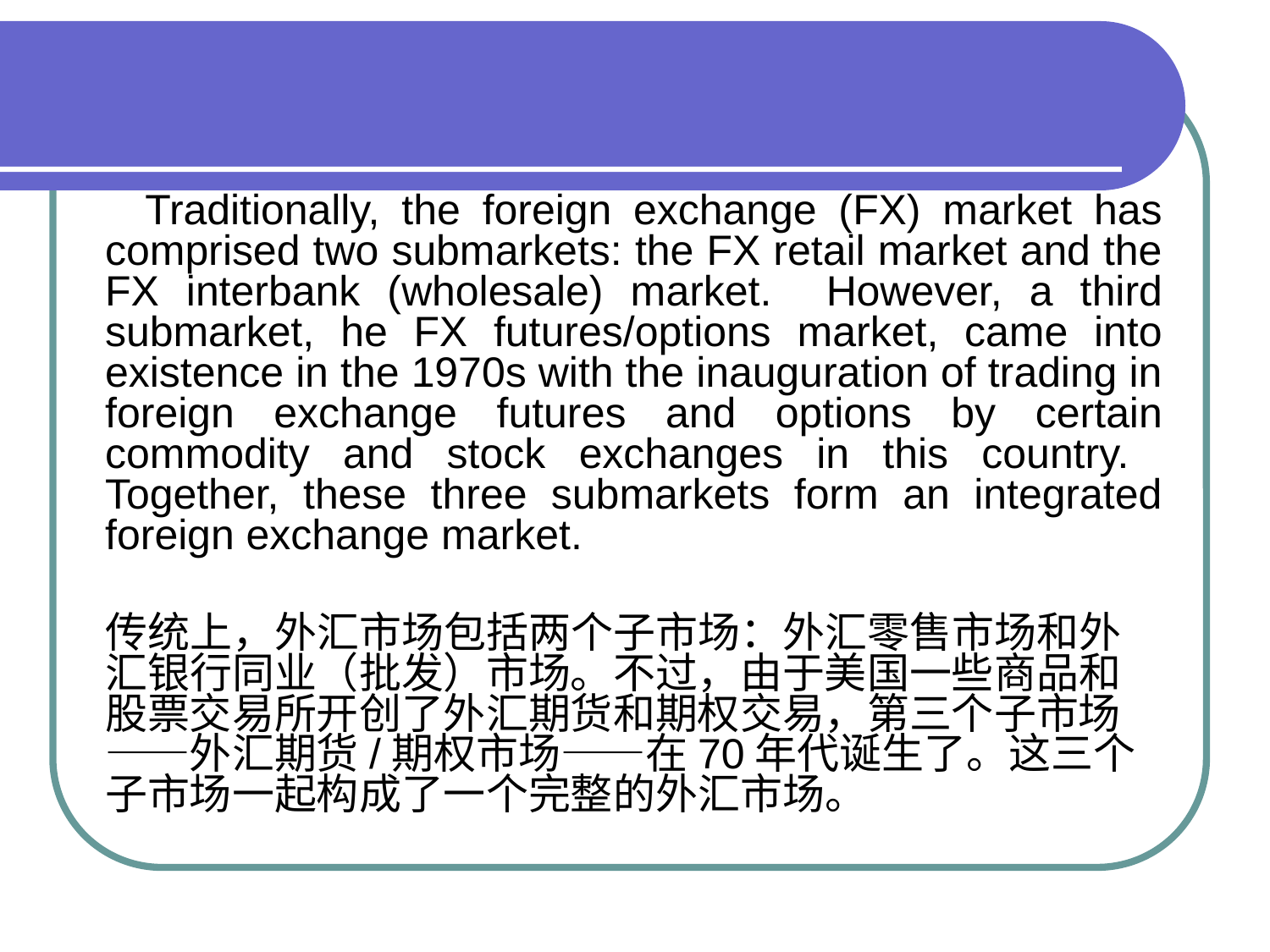

#
    Traditionally, the foreign exchange (FX) market has comprised two submarkets: the FX retail market and the FX interbank (wholesale) market.  However, a third submarket, he FX futures/options market, came into existence in the 1970s with the inauguration of trading in foreign exchange futures and options by certain commodity and stock exchanges in this country.  Together, these three submarkets form an integrated foreign exchange market.

    传统上，外汇市场包括两个子市场：外汇零售市场和外汇银行同业（批发）市场。不过，由于美国一些商品和股票交易所开创了外汇期货和期权交易，第三个子市场——外汇期货/期权市场——在70年代诞生了。这三个子市场一起构成了一个完整的外汇市场。